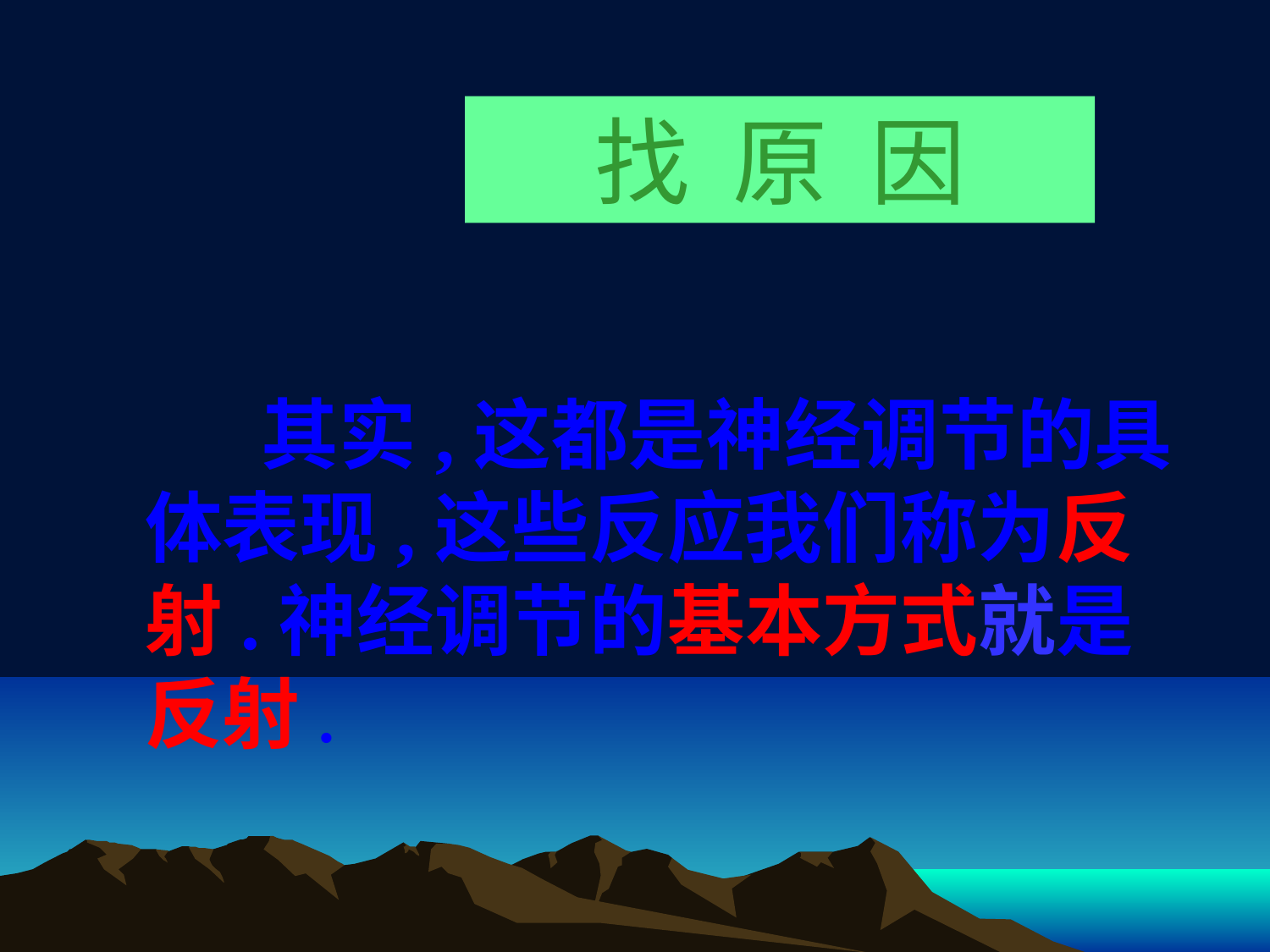

找  原  因
        其实,这都是神经调节的具体表现,这些反应我们称为反射.神经调节的基本方式就是反射.